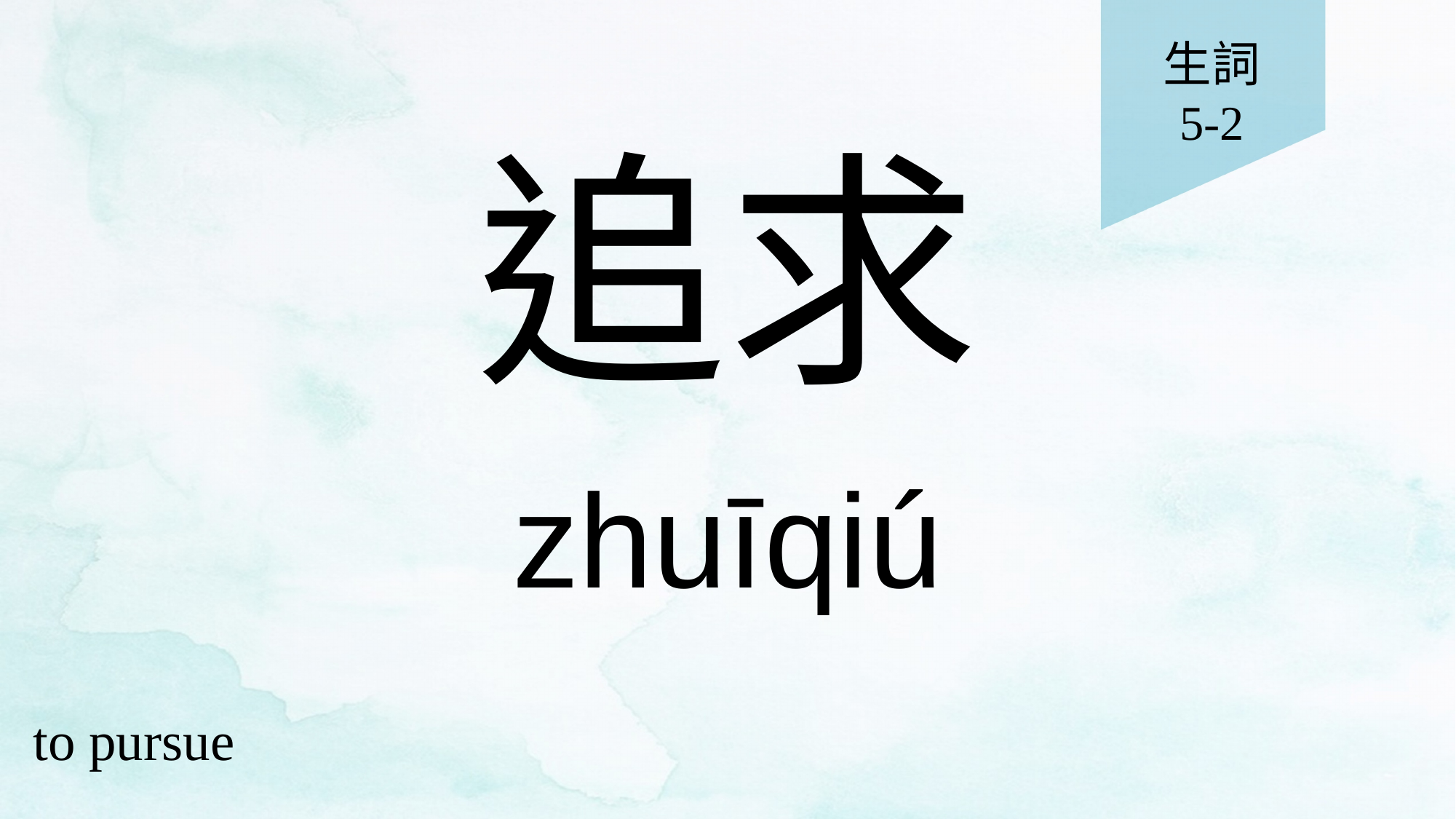

生詞
5-2
# 追求
zhuīqiú
to pursue